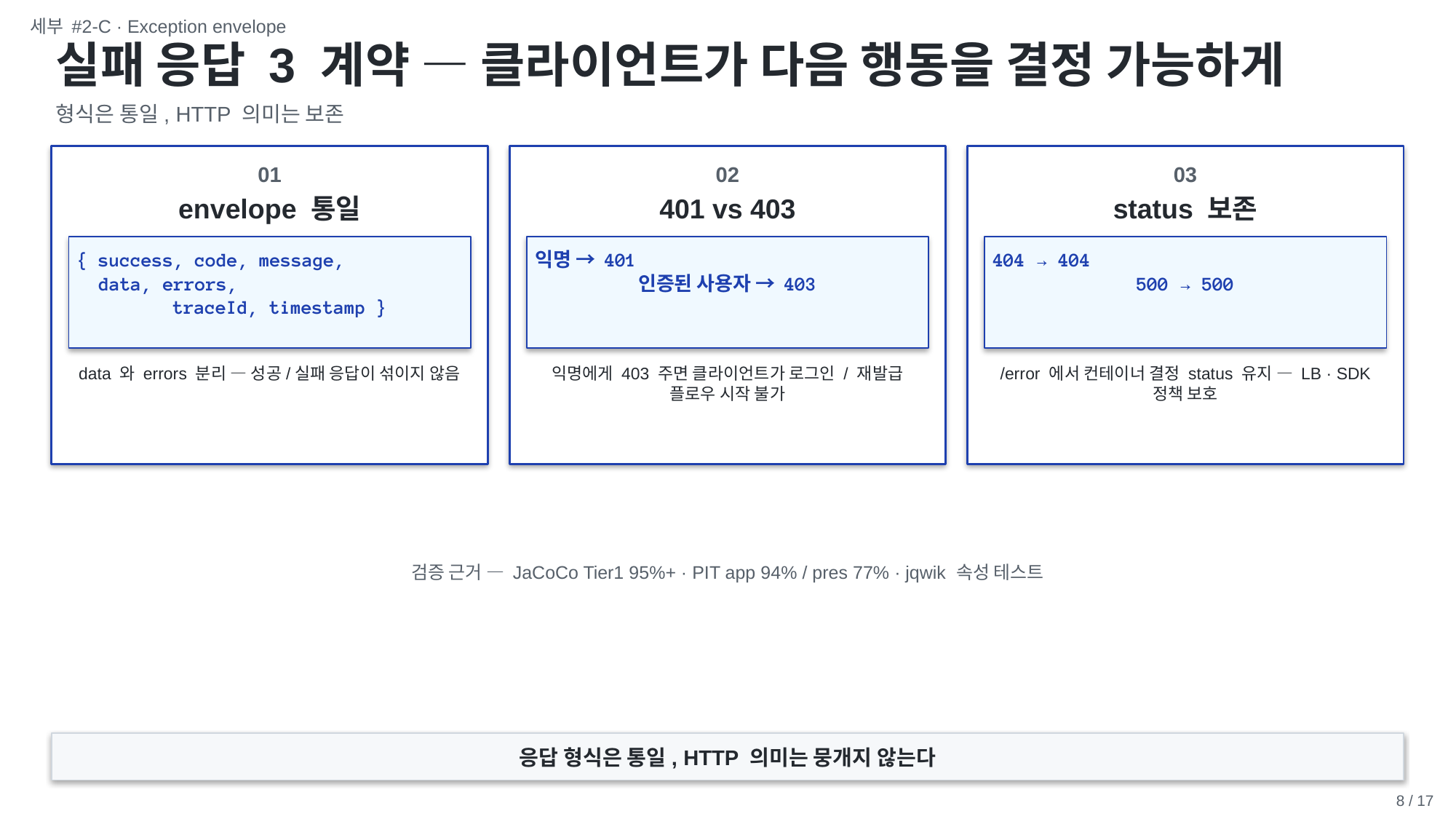

세부 #2-C · Exception envelope
실패 응답 3 계약 — 클라이언트가 다음 행동을 결정 가능하게
형식은 통일, HTTP 의미는 보존

01
02
03
envelope 통일
401 vs 403
status 보존

{ success, code, message,
  data, errors,
  traceId, timestamp }
익명 → 401
인증된 사용자 → 403
404 → 404
500 → 500
data 와 errors 분리 — 성공/실패 응답이 섞이지 않음
익명에게 403 주면 클라이언트가 로그인 / 재발급 플로우 시작 불가
/error 에서 컨테이너 결정 status 유지 — LB · SDK 정책 보호
검증 근거 — JaCoCo Tier1 95%+ · PIT app 94% / pres 77% · jqwik 속성 테스트
응답 형식은 통일, HTTP 의미는 뭉개지 않는다
8 / 17